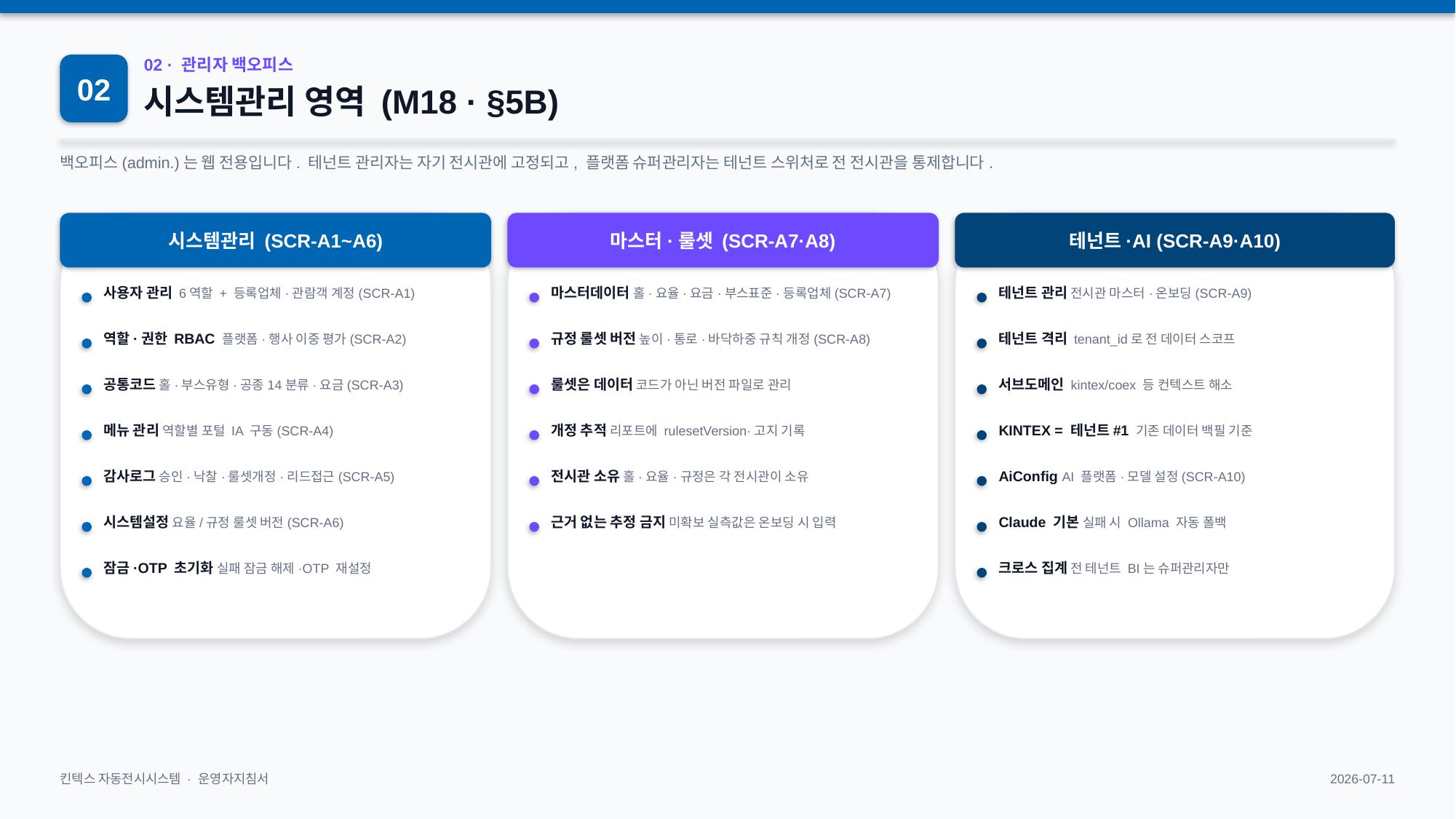

02
02 · 관리자 백오피스
시스템관리 영역 (M18 · §5B)

백오피스(admin.)는 웹 전용입니다. 테넌트 관리자는 자기 전시관에 고정되고, 플랫폼 슈퍼관리자는 테넌트 스위처로 전 전시관을 통제합니다.

시스템관리 (SCR-A1~A6)

마스터·룰셋 (SCR-A7·A8)

테넌트·AI (SCR-A9·A10)
사용자 관리 6역할 + 등록업체·관람객 계정(SCR-A1)
마스터데이터 홀·요율·요금·부스표준·등록업체(SCR-A7)
테넌트 관리 전시관 마스터·온보딩(SCR-A9)

역할·권한 RBAC 플랫폼·행사 이중 평가(SCR-A2)
규정 룰셋 버전 높이·통로·바닥하중 규칙 개정(SCR-A8)
테넌트 격리 tenant_id로 전 데이터 스코프

공통코드 홀·부스유형·공종14분류·요금(SCR-A3)
룰셋은 데이터 코드가 아닌 버전 파일로 관리
서브도메인 kintex/coex 등 컨텍스트 해소

메뉴 관리 역할별 포털 IA 구동(SCR-A4)
개정 추적 리포트에 rulesetVersion·고지 기록
KINTEX = 테넌트#1 기존 데이터 백필 기준

감사로그 승인·낙찰·룰셋개정·리드접근(SCR-A5)
전시관 소유 홀·요율·규정은 각 전시관이 소유
AiConfig AI 플랫폼·모델 설정(SCR-A10)

시스템설정 요율/규정 룰셋 버전(SCR-A6)
근거 없는 추정 금지 미확보 실측값은 온보딩 시 입력
Claude 기본 실패 시 Ollama 자동 폴백

잠금·OTP 초기화 실패 잠금 해제·OTP 재설정
크로스 집계 전 테넌트 BI는 슈퍼관리자만

킨텍스 자동전시시스템 · 운영자지침서
2026-07-11